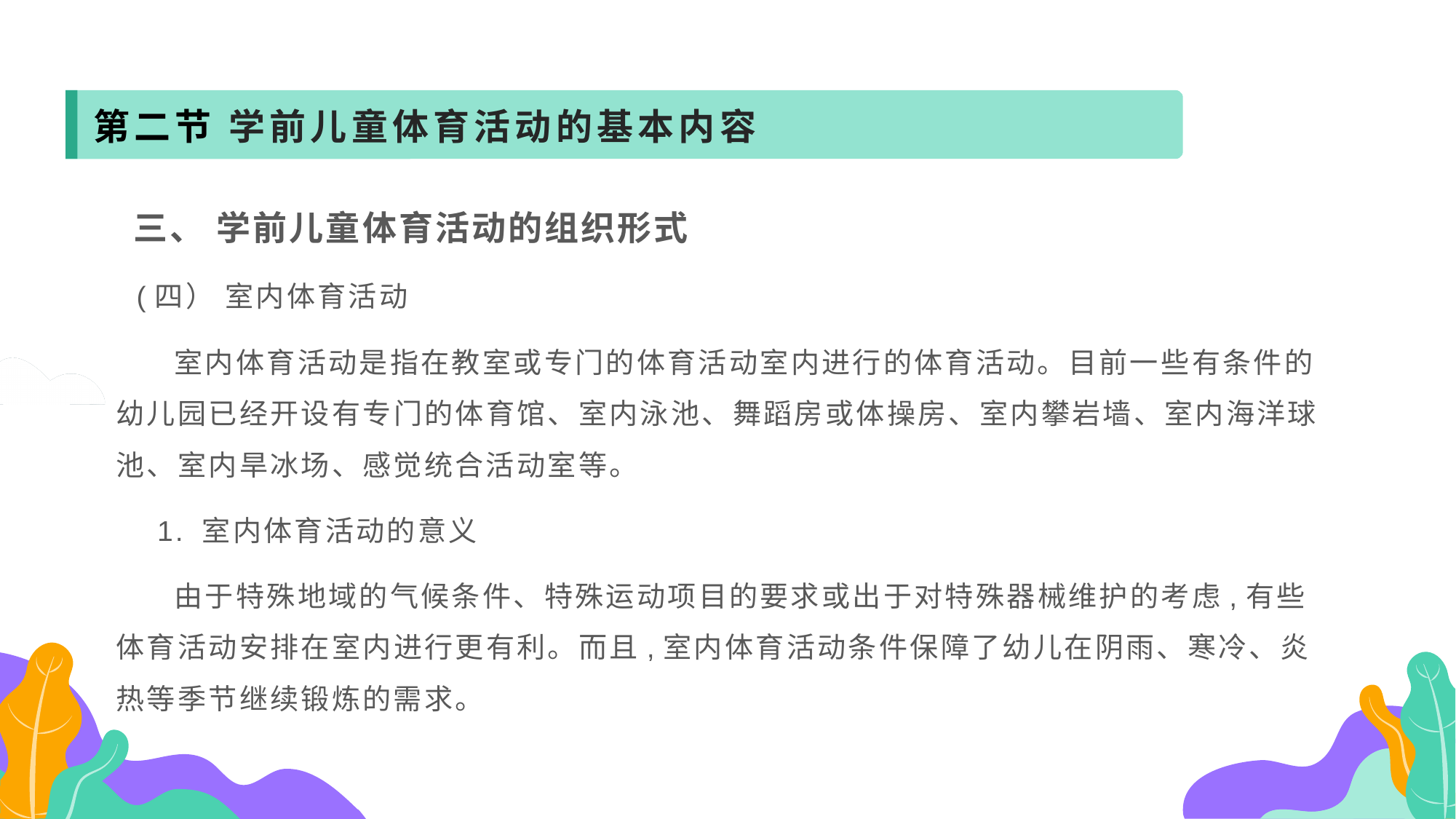

第二节 学前儿童体育活动的基本内容
 三、 学前儿童体育活动的组织形式
  (四） 室内体育活动
      室内体育活动是指在教室或专门的体育活动室内进行的体育活动。目前一些有条件的幼儿园已经开设有专门的体育馆、室内泳池、舞蹈房或体操房、室内攀岩墙、室内海洋球池、室内旱冰场、感觉统合活动室等。
    1. 室内体育活动的意义
      由于特殊地域的气候条件、特殊运动项目的要求或出于对特殊器械维护的考虑,有些体育活动安排在室内进行更有利。而且,室内体育活动条件保障了幼儿在阴雨、寒冷、炎热等季节继续锻炼的需求。